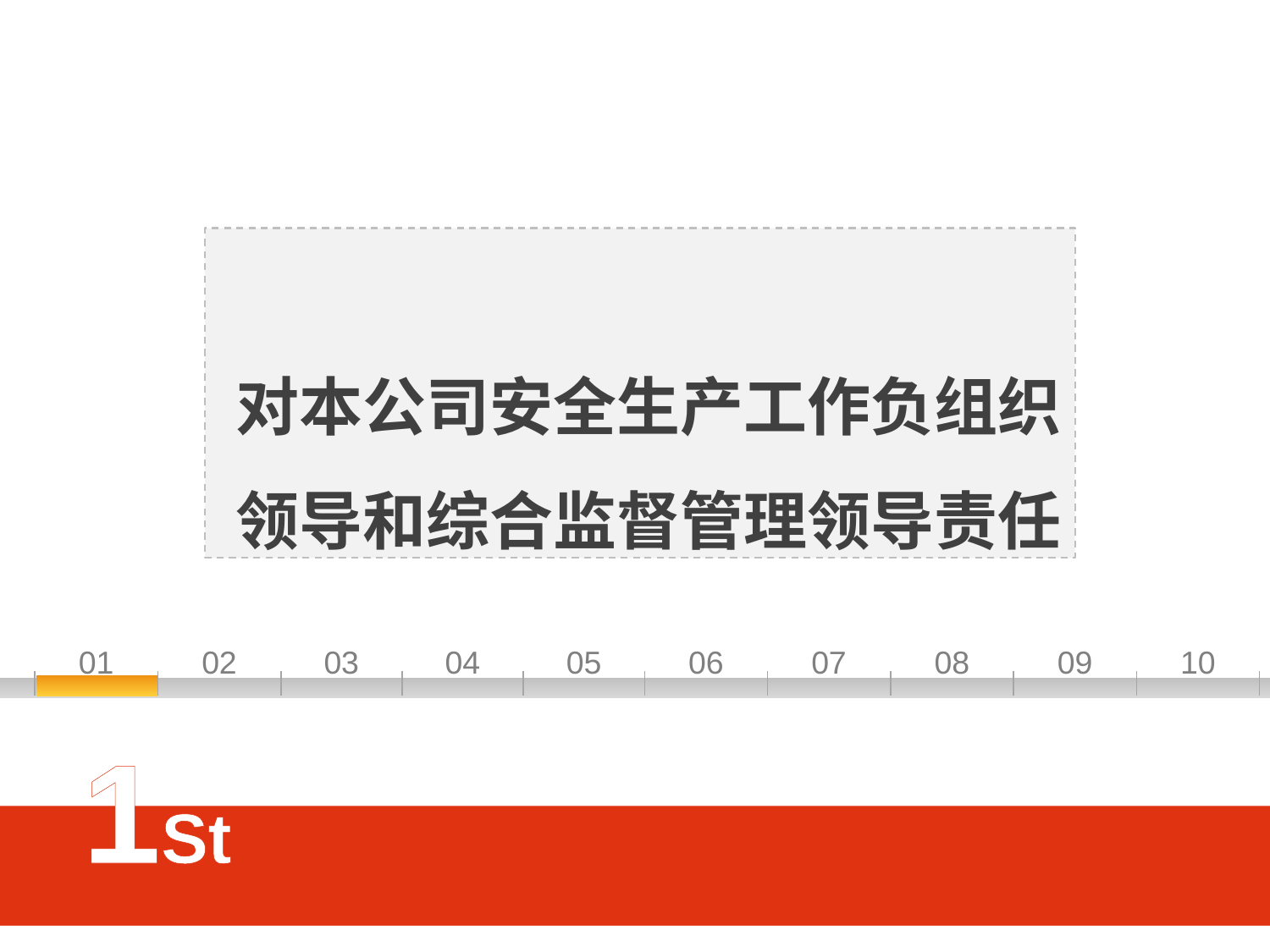

对本公司安全生产工作负组织领导和综合监督管理领导责任
01
02
03
04
05
06
07
08
09
10

1St